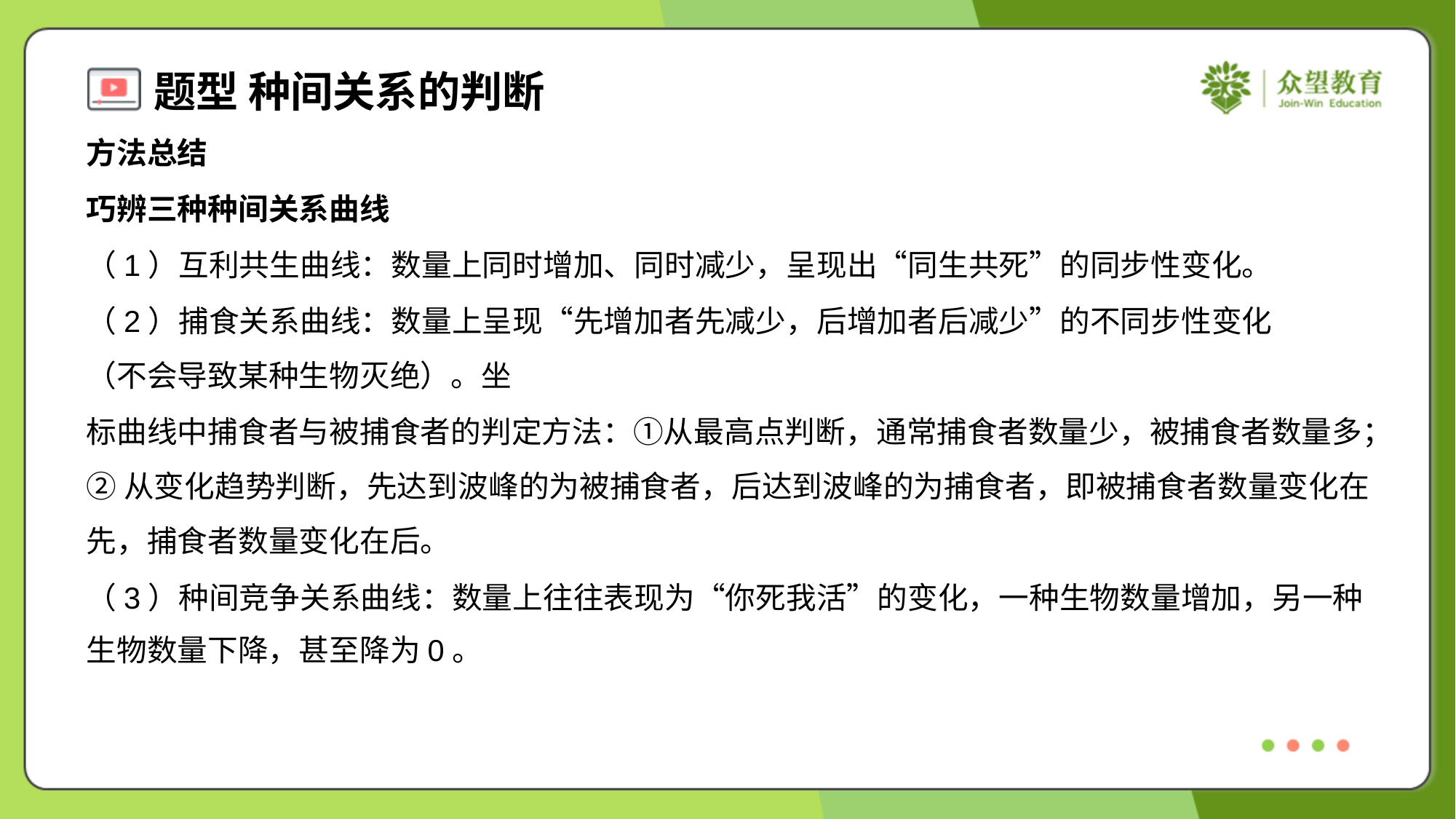

方法总结
巧辨三种种间关系曲线
（1）互利共生曲线：数量上同时增加、同时减少，呈现出“同生共死”的同步性变化。
（2）捕食关系曲线：数量上呈现“先增加者先减少，后增加者后减少”的不同步性变化
（不会导致某种生物灭绝）。坐
标曲线中捕食者与被捕食者的判定方法：①从最高点判断，通常捕食者数量少，被捕食者数量多；
②从变化趋势判断，先达到波峰的为被捕食者，后达到波峰的为捕食者，即被捕食者数量变化在
先，捕食者数量变化在后。
（3）种间竞争关系曲线：数量上往往表现为“你死我活”的变化，一种生物数量增加，另一种
生物数量下降，甚至降为0。